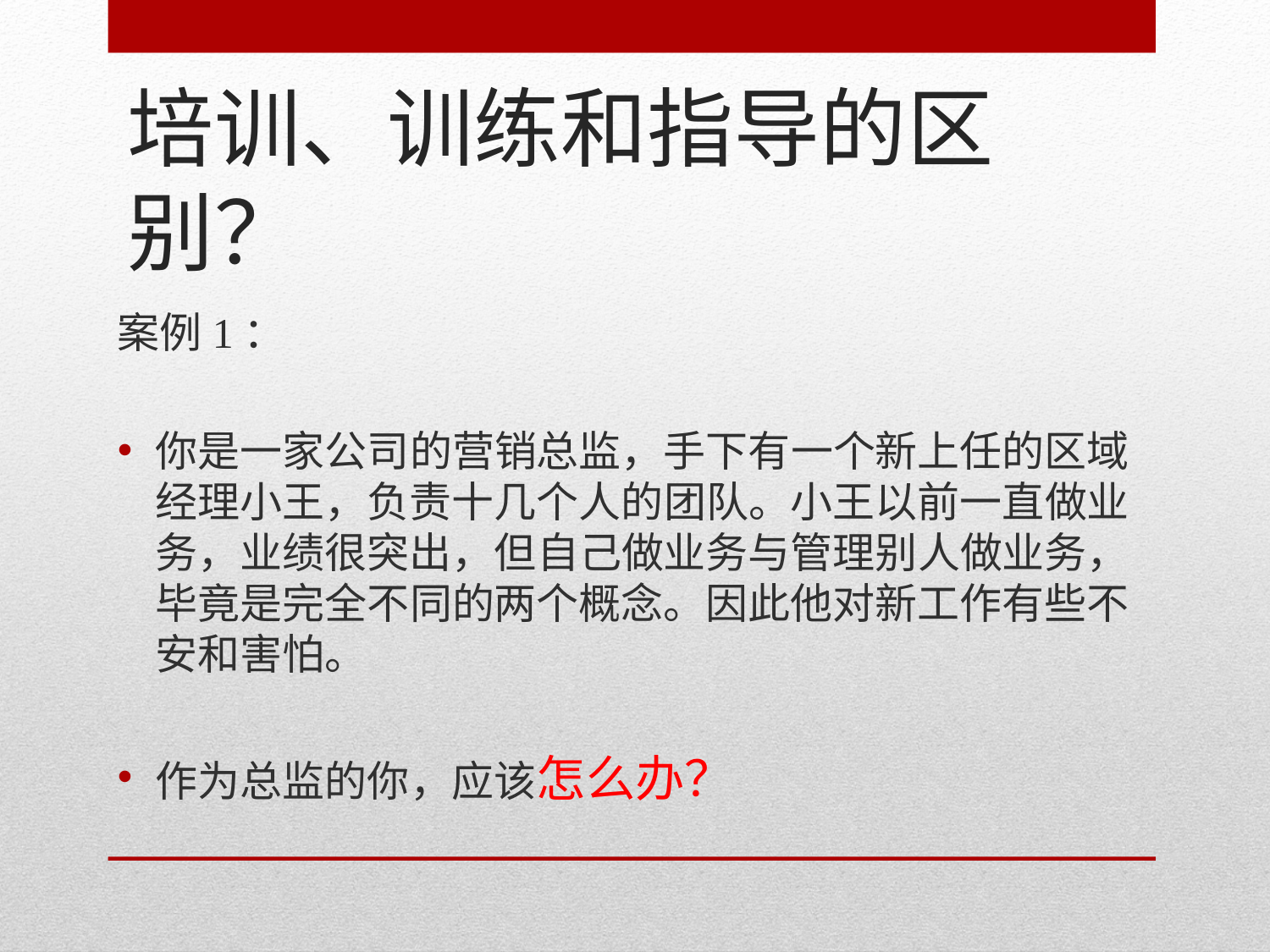

# 培训、训练和指导的区别？
案例1：

你是一家公司的营销总监，手下有一个新上任的区域经理小王，负责十几个人的团队。小王以前一直做业务，业绩很突出，但自己做业务与管理别人做业务，毕竟是完全不同的两个概念。因此他对新工作有些不安和害怕。

作为总监的你，应该怎么办？